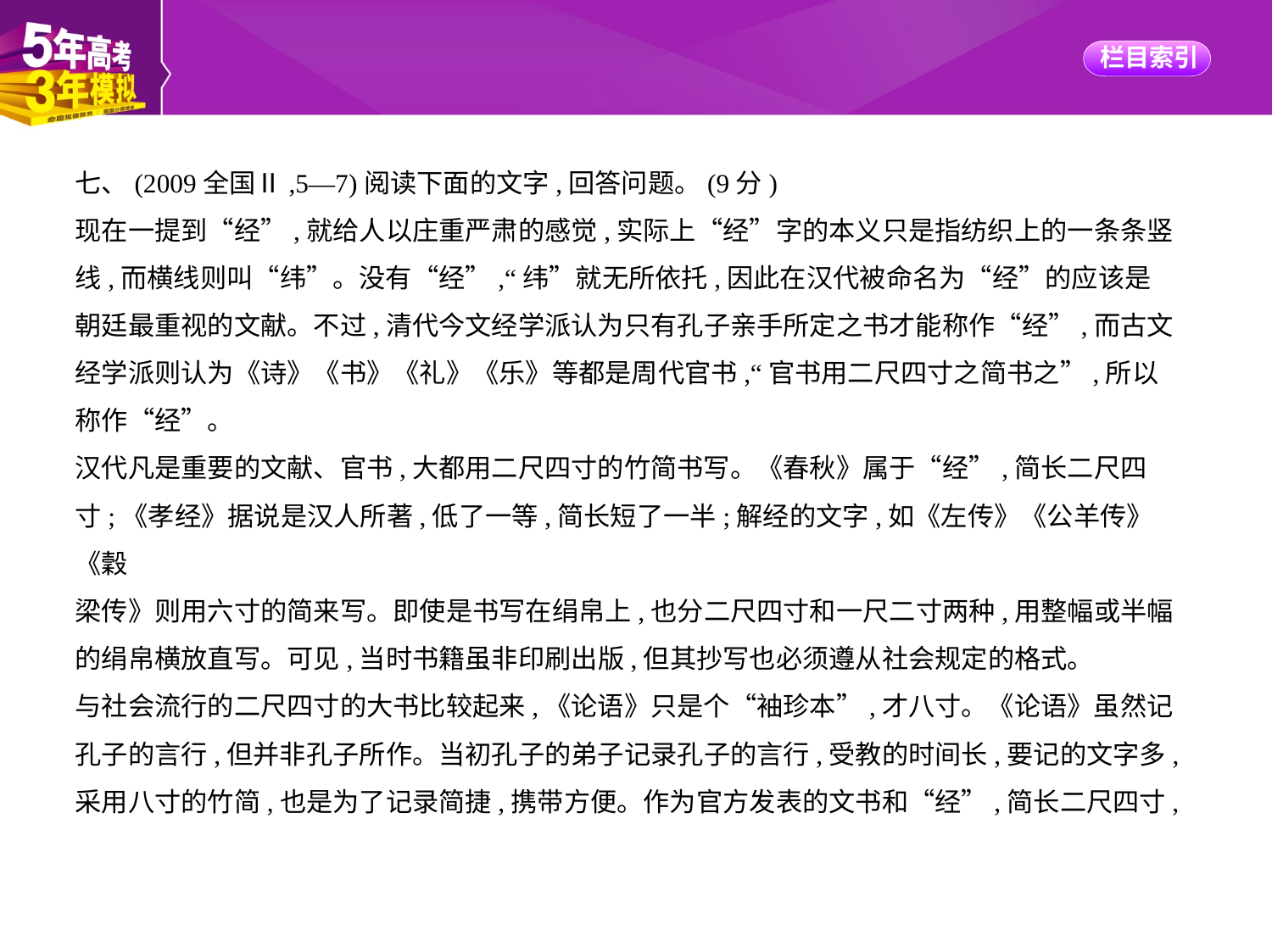

七、(2009全国Ⅱ,5—7)阅读下面的文字,回答问题。(9分)
现在一提到“经”,就给人以庄重严肃的感觉,实际上“经”字的本义只是指纺织上的一条条竖
线,而横线则叫“纬”。没有“经”,“纬”就无所依托,因此在汉代被命名为“经”的应该是
朝廷最重视的文献。不过,清代今文经学派认为只有孔子亲手所定之书才能称作“经”,而古文
经学派则认为《诗》《书》《礼》《乐》等都是周代官书,“官书用二尺四寸之简书之”,所以
称作“经”。
汉代凡是重要的文献、官书,大都用二尺四寸的竹简书写。《春秋》属于“经”,简长二尺四
寸;《孝经》据说是汉人所著,低了一等,简长短了一半;解经的文字,如《左传》《公羊传》《穀
梁传》则用六寸的简来写。即使是书写在绢帛上,也分二尺四寸和一尺二寸两种,用整幅或半幅
的绢帛横放直写。可见,当时书籍虽非印刷出版,但其抄写也必须遵从社会规定的格式。
与社会流行的二尺四寸的大书比较起来,《论语》只是个“袖珍本”,才八寸。《论语》虽然记
孔子的言行,但并非孔子所作。当初孔子的弟子记录孔子的言行,受教的时间长,要记的文字多,
采用八寸的竹简,也是为了记录简捷,携带方便。作为官方发表的文书和“经”,简长二尺四寸,